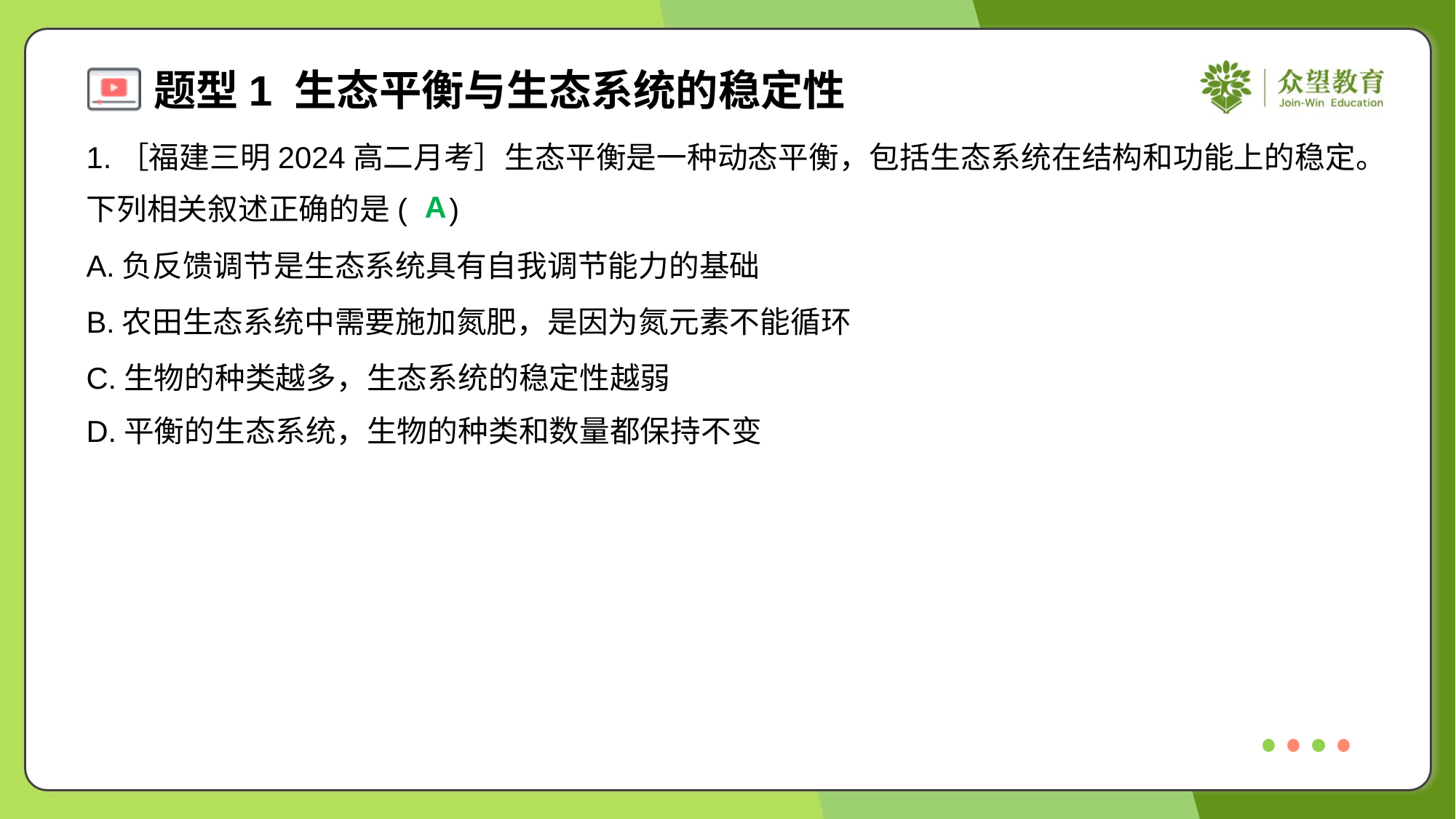

1.［福建三明2024高二月考］生态平衡是一种动态平衡，包括生态系统在结构和功能上的稳定。
下列相关叙述正确的是(     )
A
A.负反馈调节是生态系统具有自我调节能力的基础
B.农田生态系统中需要施加氮肥，是因为氮元素不能循环
C.生物的种类越多，生态系统的稳定性越弱
D.平衡的生态系统，生物的种类和数量都保持不变